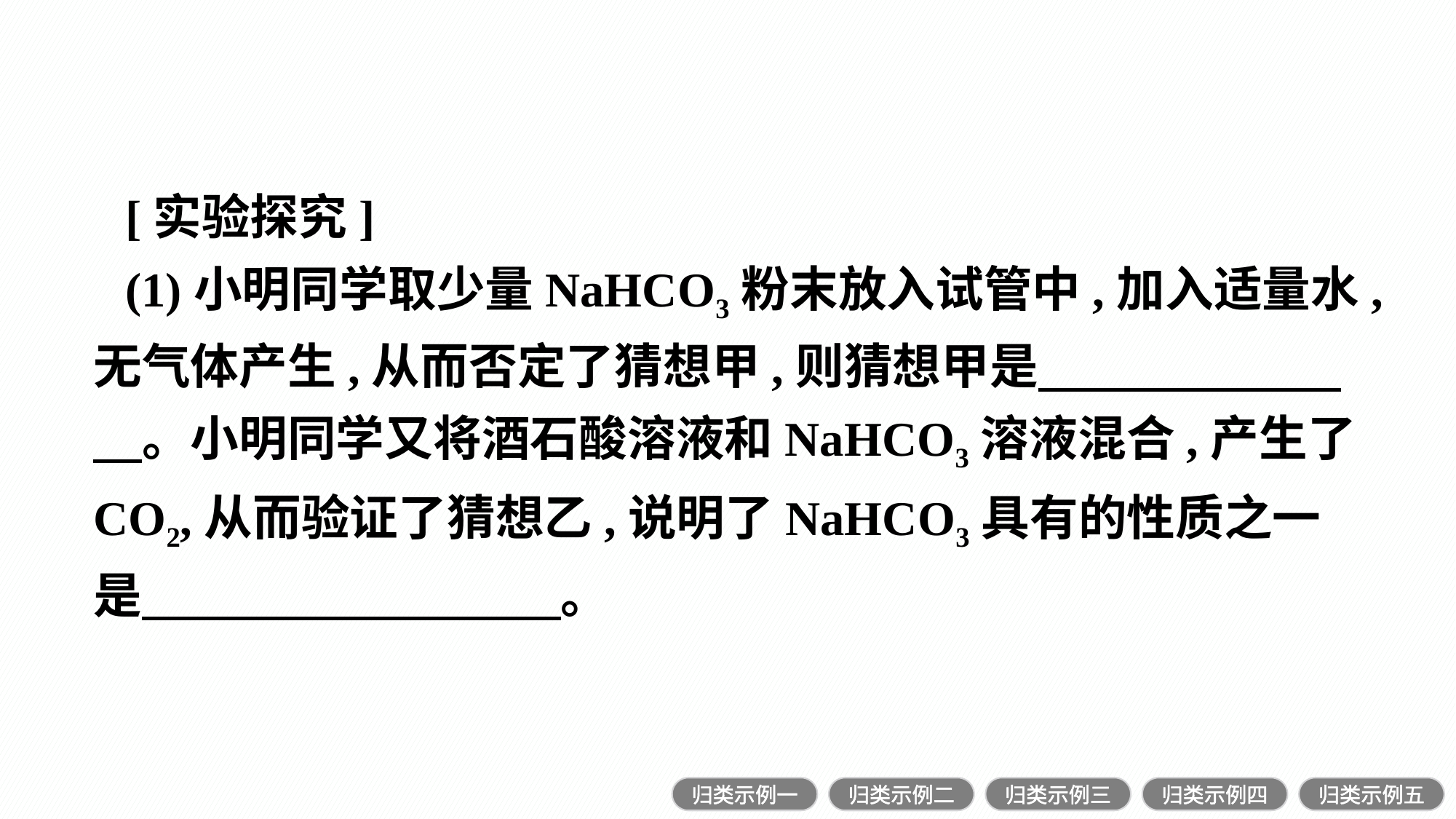

[实验探究]
(1)小明同学取少量NaHCO3粉末放入试管中,加入适量水,无气体产生,从而否定了猜想甲,则猜想甲是 　　　　　　　。小明同学又将酒石酸溶液和NaHCO3溶液混合,产生了CO2,从而验证了猜想乙,说明了NaHCO3具有的性质之一是　 　                            。